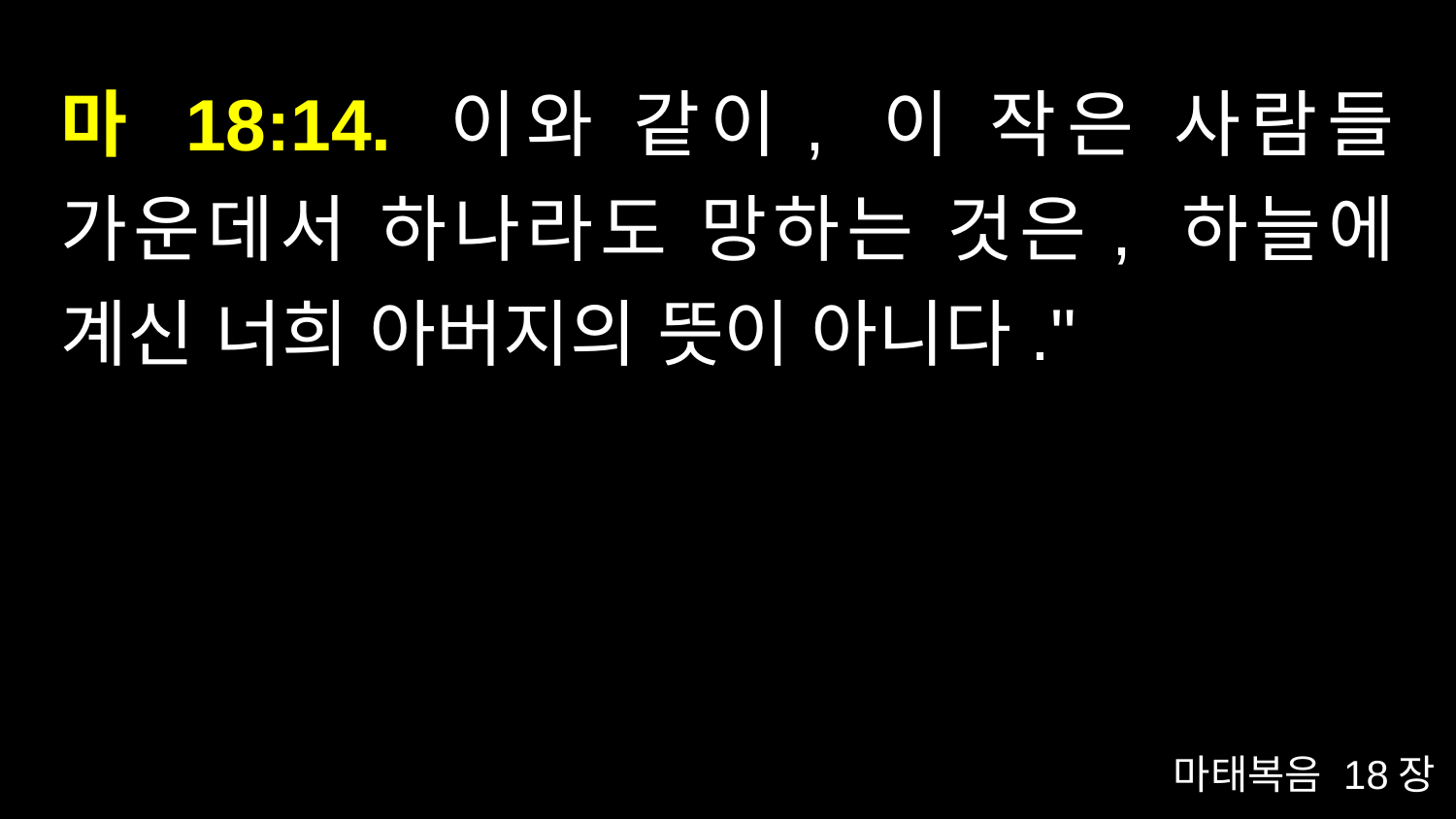

# 마 18:14. 이와 같이, 이 작은 사람들 가운데서 하나라도 망하는 것은, 하늘에 계신 너희 아버지의 뜻이 아니다."
마태복음 18장